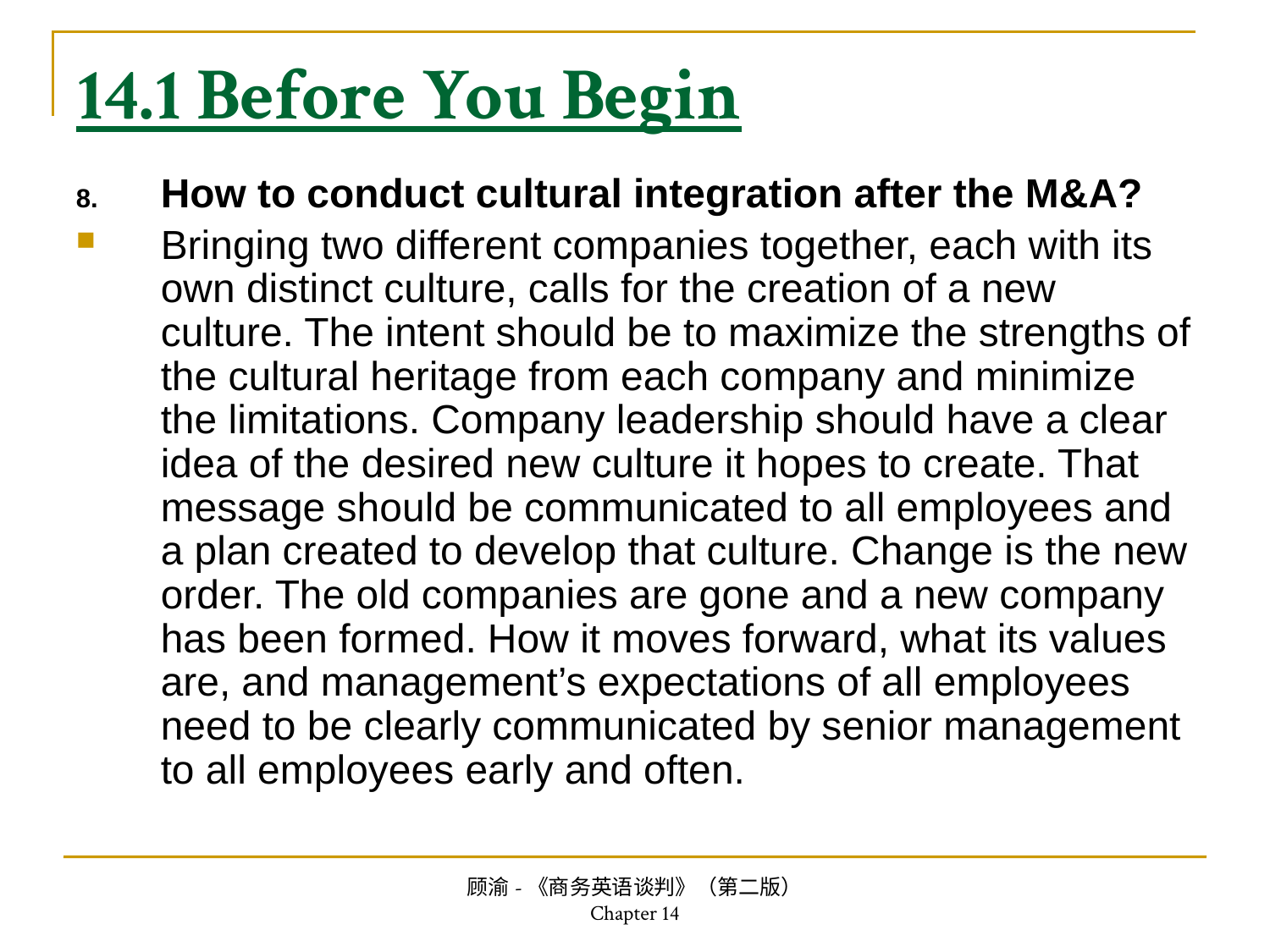

# 14.1 Before You Begin
How to conduct cultural integration after the M&A?
Bringing two different companies together, each with its own distinct culture, calls for the creation of a new culture. The intent should be to maximize the strengths of the cultural heritage from each company and minimize the limitations. Company leadership should have a clear idea of the desired new culture it hopes to create. That message should be communicated to all employees and a plan created to develop that culture. Change is the new order. The old companies are gone and a new company has been formed. How it moves forward, what its values are, and management’s expectations of all employees need to be clearly communicated by senior management to all employees early and often.

12
顾渝-《商务英语谈判》（第二版） Chapter 14